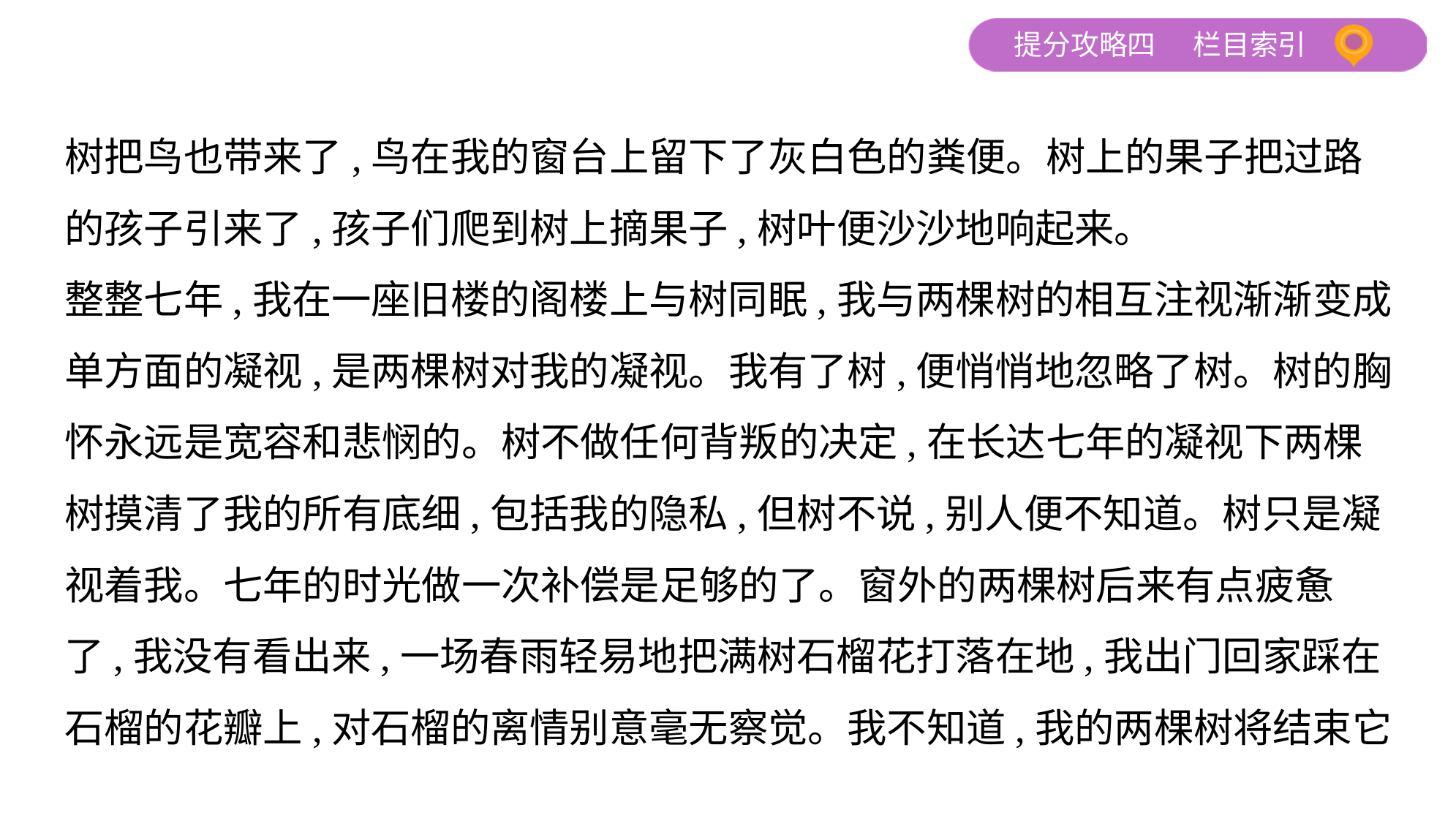

树把鸟也带来了,鸟在我的窗台上留下了灰白色的粪便。树上的果子把过路
的孩子引来了,孩子们爬到树上摘果子,树叶便沙沙地响起来。
整整七年,我在一座旧楼的阁楼上与树同眠,我与两棵树的相互注视渐渐变成
单方面的凝视,是两棵树对我的凝视。我有了树,便悄悄地忽略了树。树的胸
怀永远是宽容和悲悯的。树不做任何背叛的决定,在长达七年的凝视下两棵
树摸清了我的所有底细,包括我的隐私,但树不说,别人便不知道。树只是凝
视着我。七年的时光做一次补偿是足够的了。窗外的两棵树后来有点疲惫
了,我没有看出来,一场春雨轻易地把满树石榴花打落在地,我出门回家踩在
石榴的花瓣上,对石榴的离情别意毫无察觉。我不知道,我的两棵树将结束它